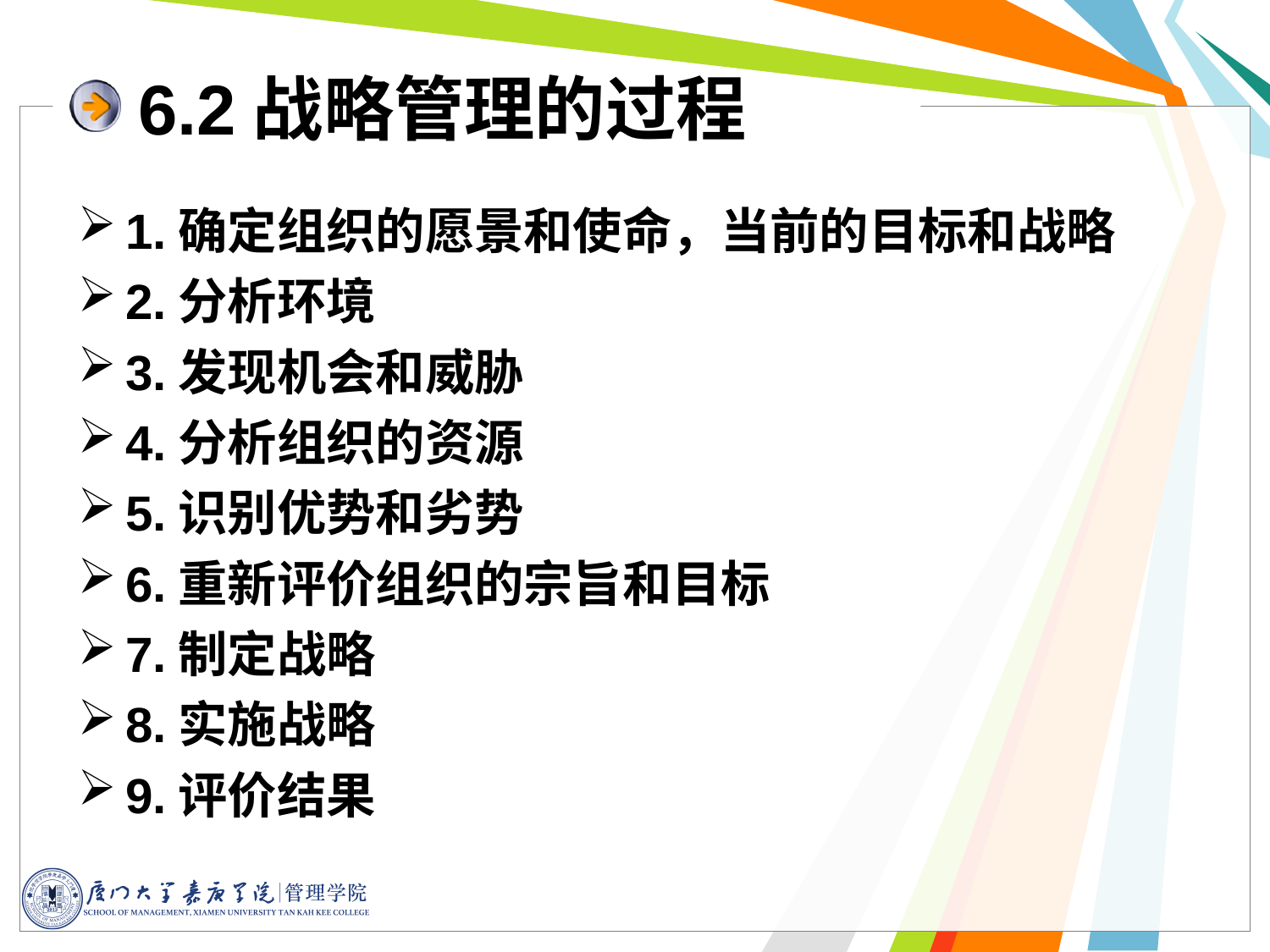

6.2战略管理的过程

1.确定组织的愿景和使命，当前的目标和战略
2.分析环境
3.发现机会和威胁
4.分析组织的资源
5.识别优势和劣势
6.重新评价组织的宗旨和目标
7.制定战略
8.实施战略
9.评价结果